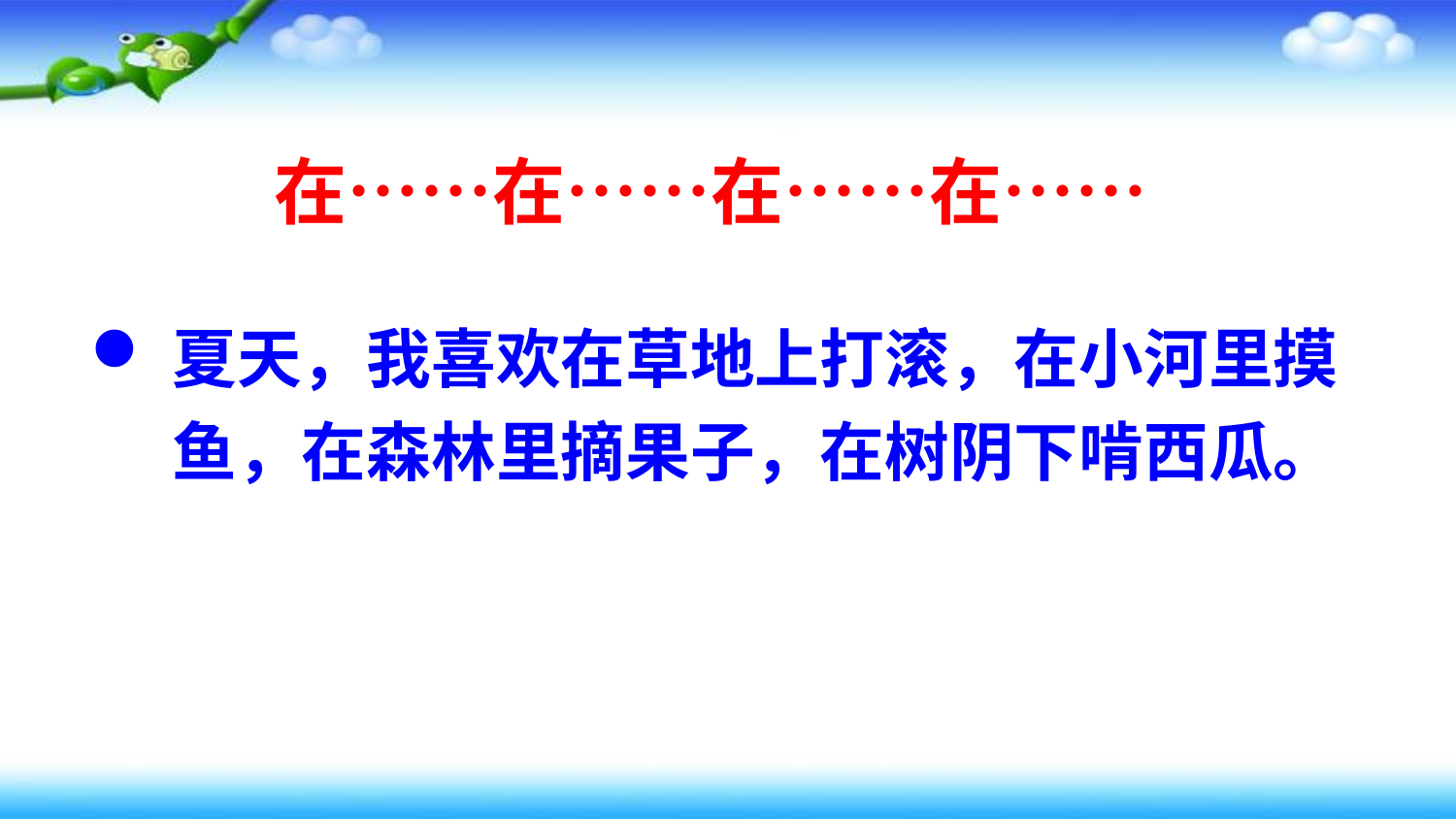

在……在……在……在……
夏天，我喜欢在草地上打滚，在小河里摸鱼，在森林里摘果子，在树阴下啃西瓜。